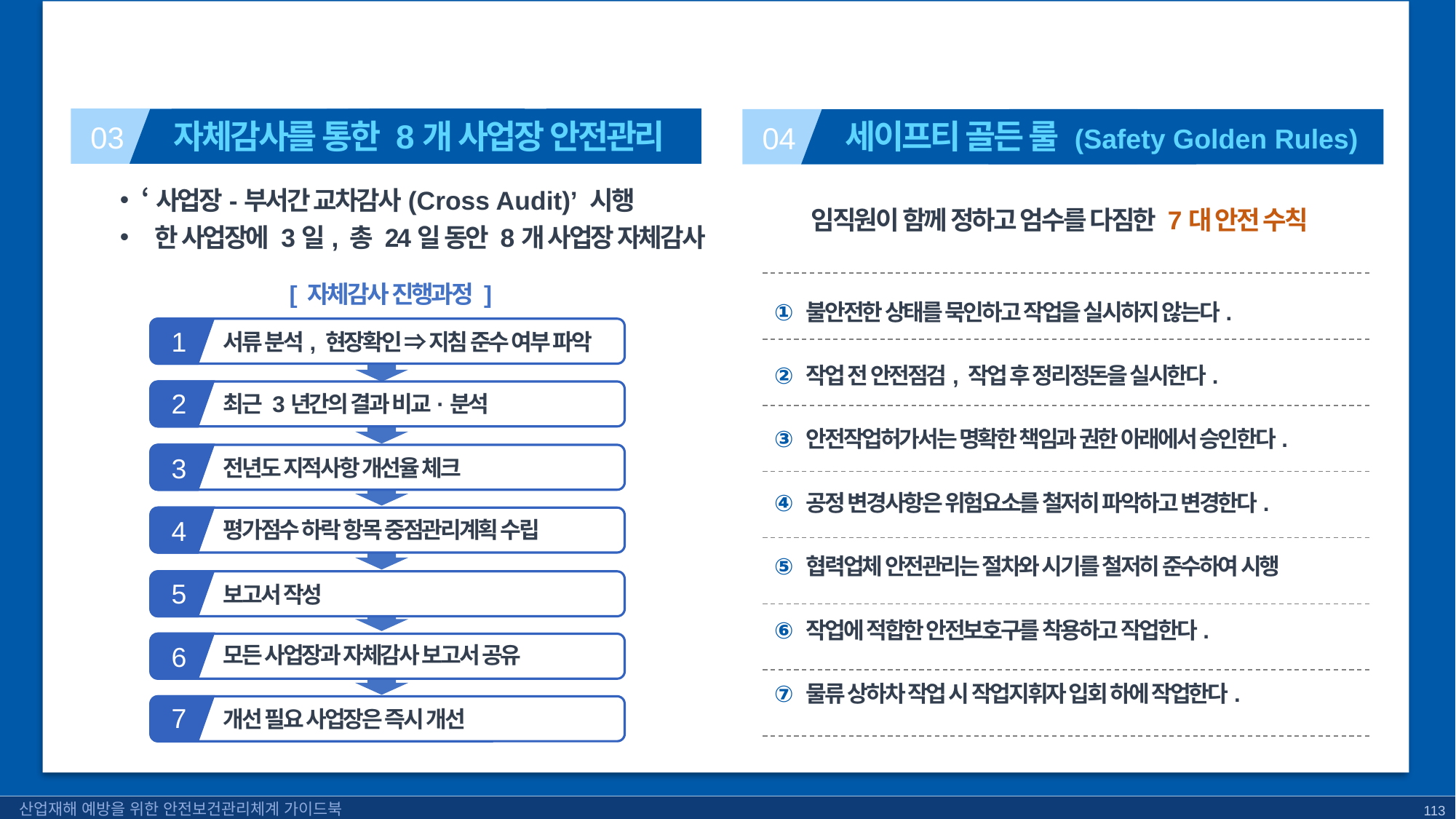

자체감사를 통한 8개 사업장 안전관리
세이프티 골든 룰 (Safety Golden Rules)
03
04
‘사업장-부서간 교차감사(Cross Audit)’ 시행
 한 사업장에 3일, 총 24일 동안 8개 사업장 자체감사
임직원이 함께 정하고 엄수를 다짐한 7대 안전 수칙
불안전한 상태를 묵인하고 작업을 실시하지 않는다.
작업 전 안전점검, 작업 후 정리정돈을 실시한다.
안전작업허가서는 명확한 책임과 권한 아래에서 승인한다.
공정 변경사항은 위험요소를 철저히 파악하고 변경한다.
협력업체 안전관리는 절차와 시기를 철저히 준수하여 시행
작업에 적합한 안전보호구를 착용하고 작업한다.
물류 상하차 작업 시 작업지휘자 입회 하에 작업한다.
[ 자체감사 진행과정 ]

1
서류 분석, 현장확인 ⇒ 지침 준수 여부 파악

2

최근 3년간의 결과 비교·분석

3
전년도 지적사항 개선율 체크

4
평가점수 하락 항목 중점관리계획 수립

5

보고서 작성

6
모든 사업장과 자체감사 보고서 공유

7

개선 필요 사업장은 즉시 개선
산업재해 예방을 위한 안전보건관리체계 가이드북
 113